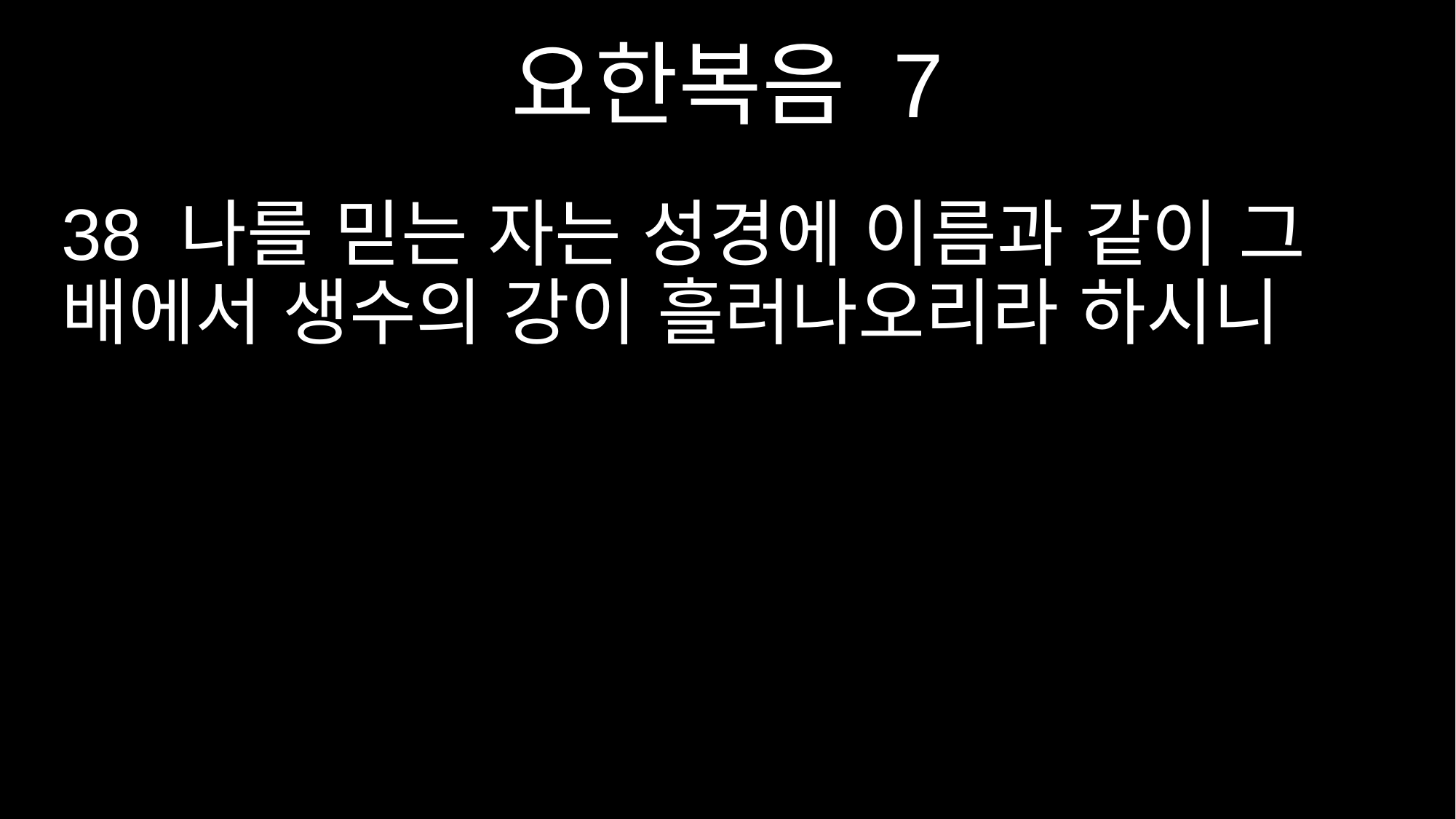

요한복음 7
38 나를 믿는 자는 성경에 이름과 같이 그 배에서 생수의 강이 흘러나오리라 하시니